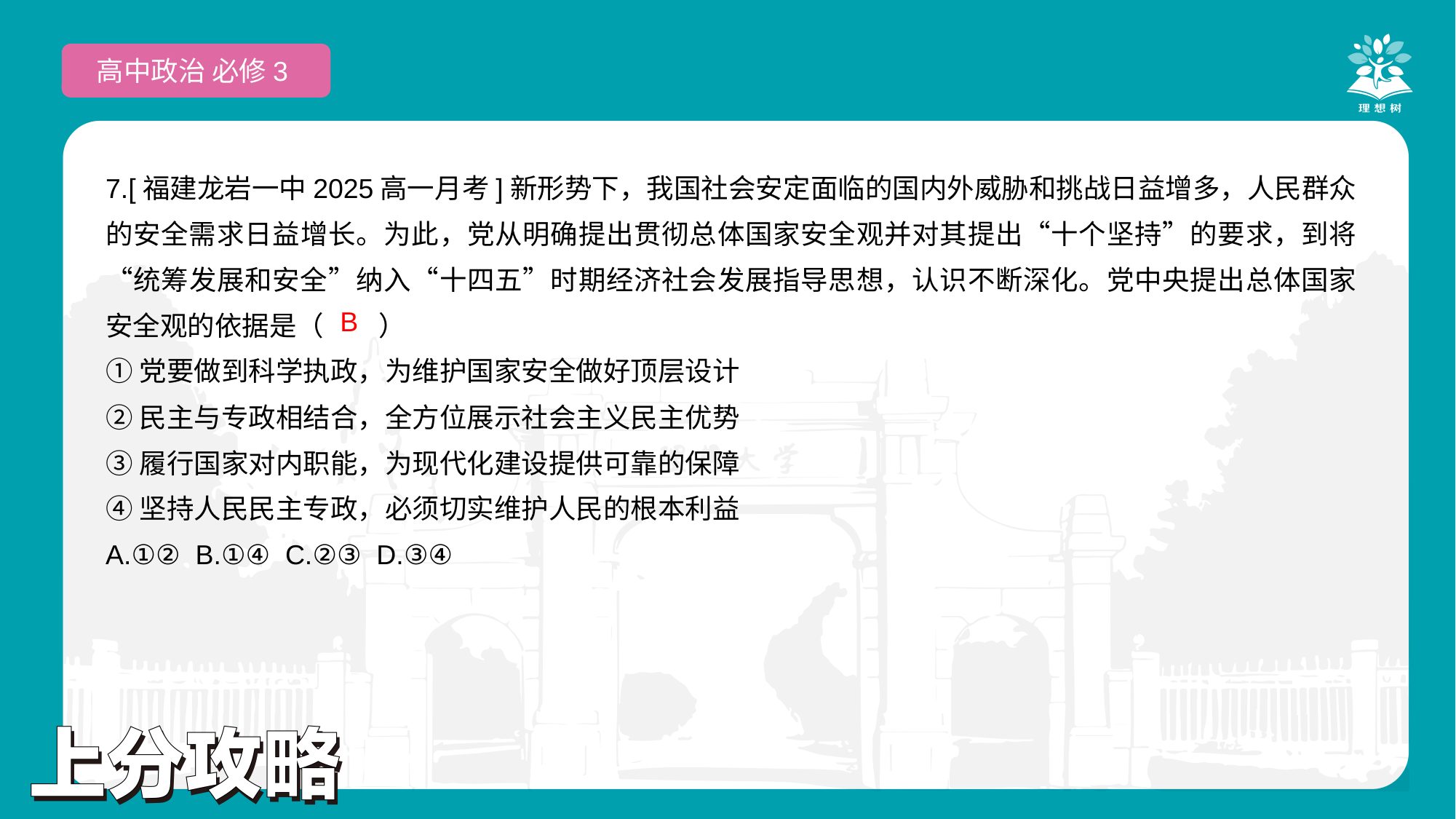

高中政治 必修3
7.[福建龙岩一中2025高一月考]新形势下，我国社会安定面临的国内外威胁和挑战日益增多，人民群众的安全需求日益增长。为此，党从明确提出贯彻总体国家安全观并对其提出“十个坚持”的要求，到将“统筹发展和安全”纳入“十四五”时期经济社会发展指导思想，认识不断深化。党中央提出总体国家安全观的依据是（　　）
①党要做到科学执政，为维护国家安全做好顶层设计
②民主与专政相结合，全方位展示社会主义民主优势
③履行国家对内职能，为现代化建设提供可靠的保障
④坚持人民民主专政，必须切实维护人民的根本利益
A.①②  B.①④  C.②③  D.③④
 B